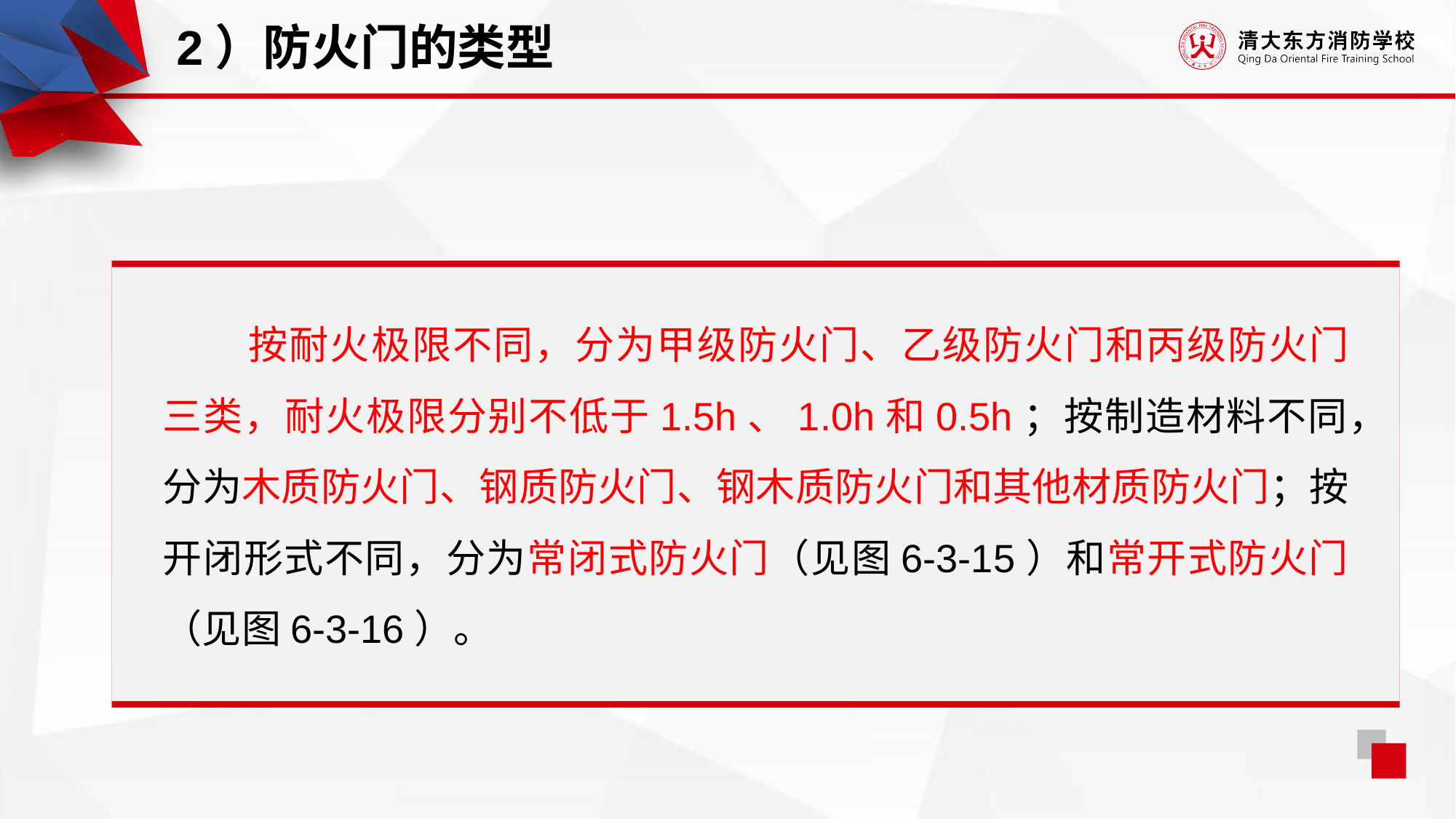

2）防火门的类型

按耐火极限不同，分为甲级防火门、乙级防火门和丙级防火门三类，耐火极限分别不低于1.5h、1.0h和0.5h；按制造材料不同，分为木质防火门、钢质防火门、钢木质防火门和其他材质防火门；按开闭形式不同，分为常闭式防火门（见图6-3-15）和常开式防火门（见图6-3-16）。